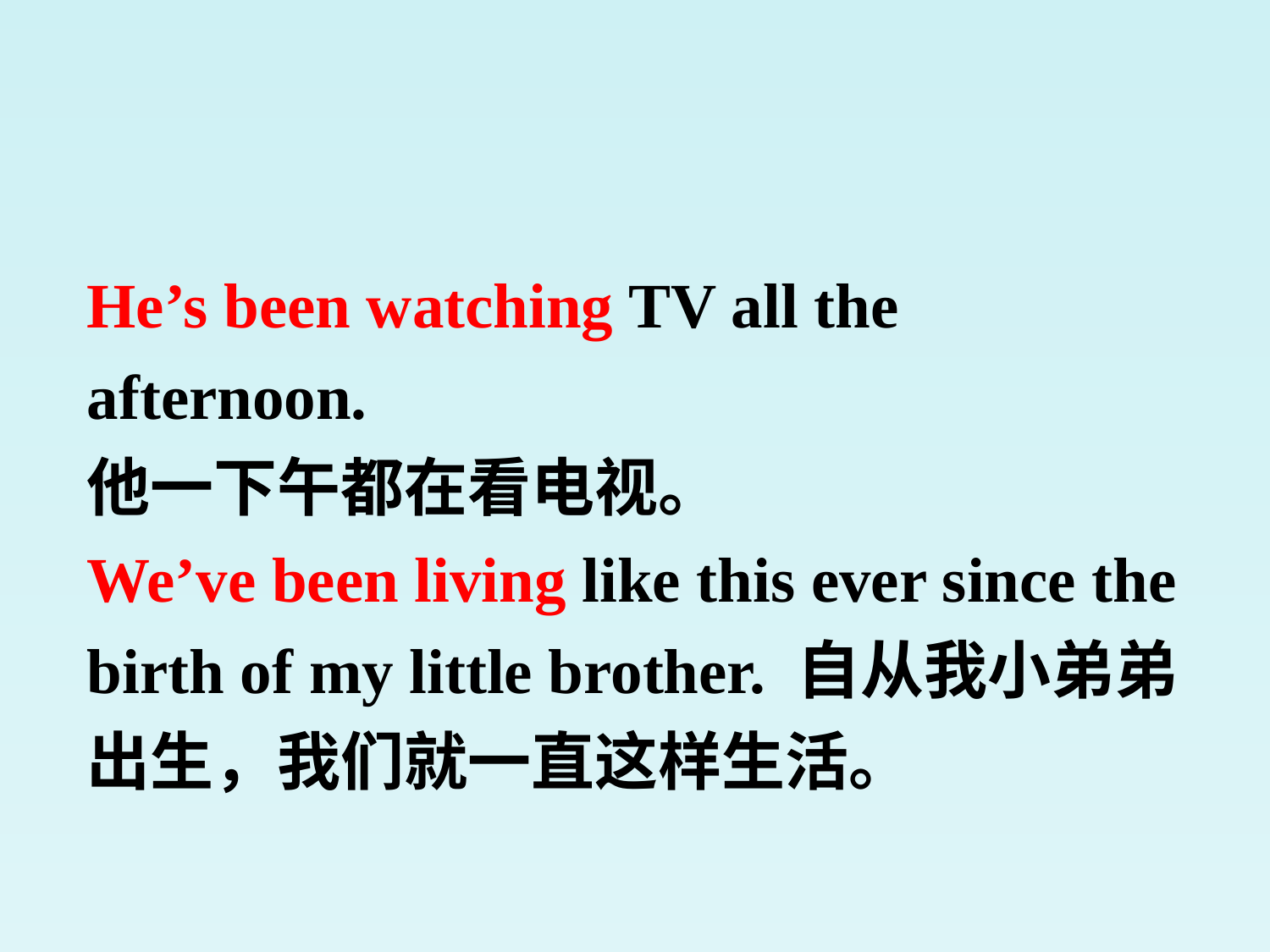

He’s been watching TV all the afternoon.
他一下午都在看电视。
We’ve been living like this ever since the birth of my little brother. 自从我小弟弟出生，我们就一直这样生活。